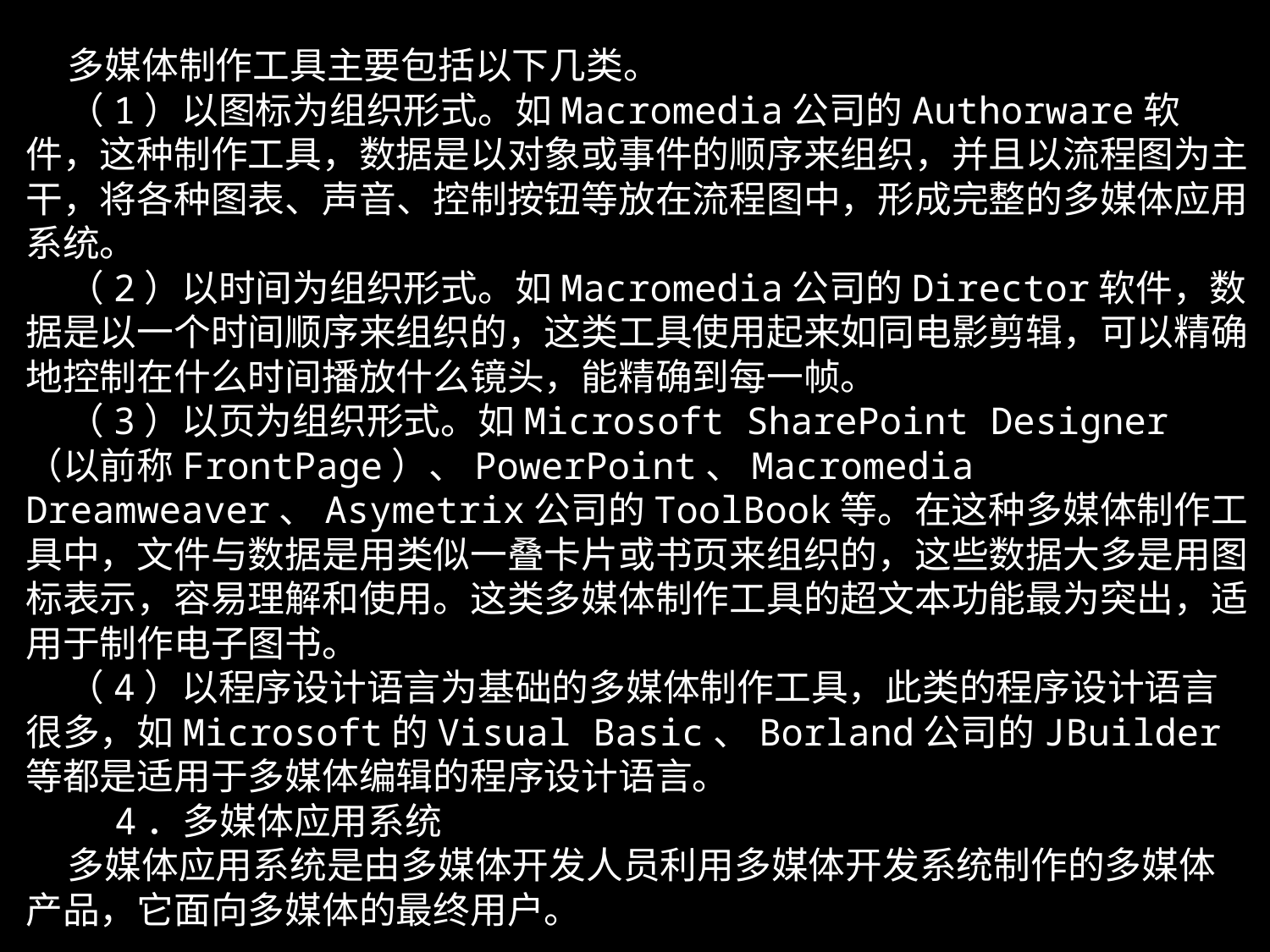

多媒体制作工具主要包括以下几类。
    （1）以图标为组织形式。如Macromedia公司的Authorware软件，这种制作工具，数据是以对象或事件的顺序来组织，并且以流程图为主干，将各种图表、声音、控制按钮等放在流程图中，形成完整的多媒体应用系统。
    （2）以时间为组织形式。如Macromedia公司的Director软件，数据是以一个时间顺序来组织的，这类工具使用起来如同电影剪辑，可以精确地控制在什么时间播放什么镜头，能精确到每一帧。
    （3）以页为组织形式。如Microsoft SharePoint Designer（以前称FrontPage）、PowerPoint、Macromedia Dreamweaver、Asymetrix公司的ToolBook等。在这种多媒体制作工具中，文件与数据是用类似一叠卡片或书页来组织的，这些数据大多是用图标表示，容易理解和使用。这类多媒体制作工具的超文本功能最为突出，适用于制作电子图书。
    （4）以程序设计语言为基础的多媒体制作工具，此类的程序设计语言很多，如Microsoft的Visual Basic、Borland公司的JBuilder等都是适用于多媒体编辑的程序设计语言。
    4．多媒体应用系统
    多媒体应用系统是由多媒体开发人员利用多媒体开发系统制作的多媒体产品，它面向多媒体的最终用户。